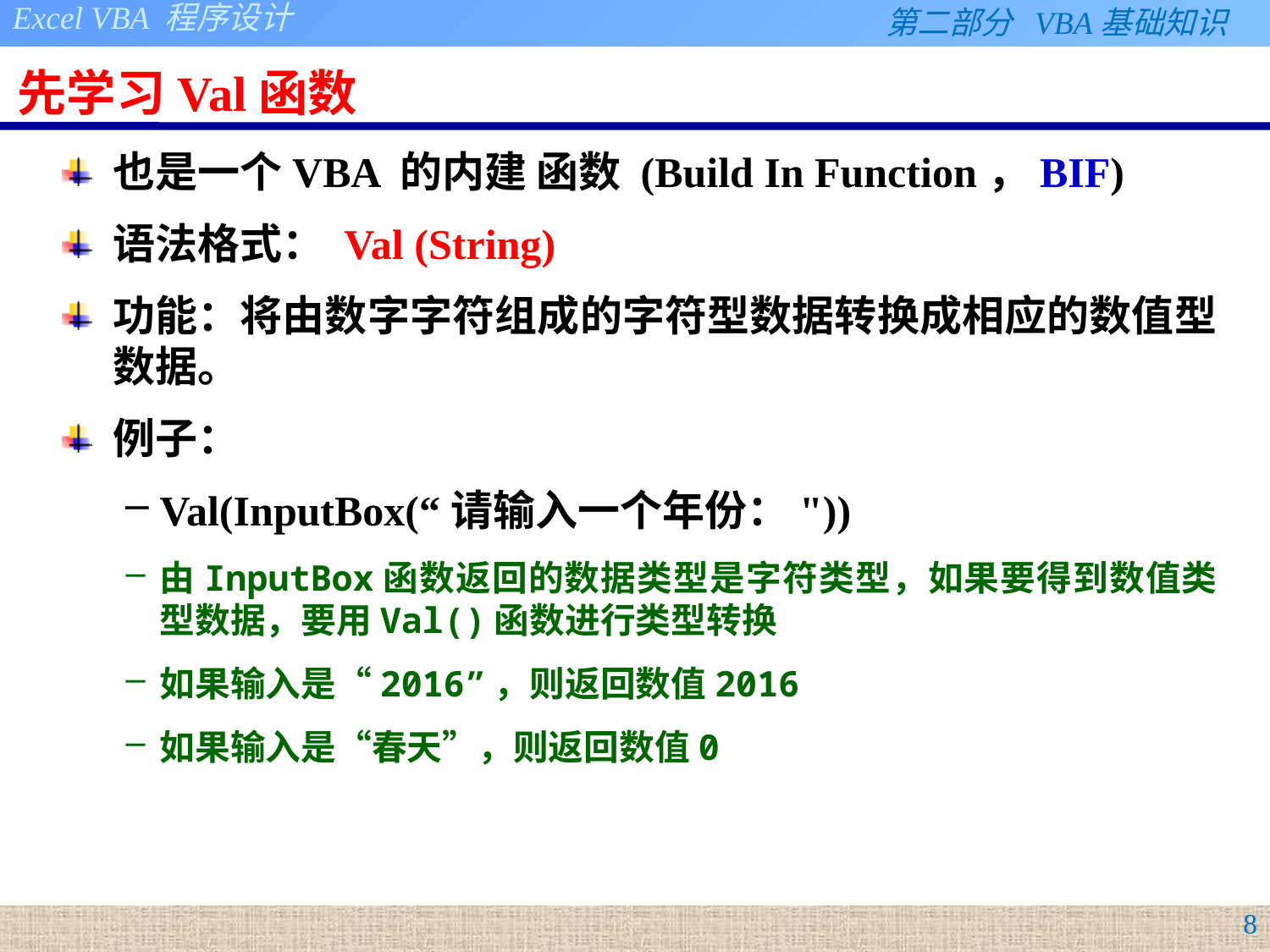

# 先学习Val函数
也是一个VBA 的内建 函数 (Build In Function，BIF)
语法格式： Val (String)
功能：将由数字字符组成的字符型数据转换成相应的数值型数据。
例子：
Val(InputBox(“请输入一个年份："))
由InputBox函数返回的数据类型是字符类型，如果要得到数值类型数据，要用Val()函数进行类型转换
如果输入是“2016”，则返回数值2016
如果输入是“春天”，则返回数值0